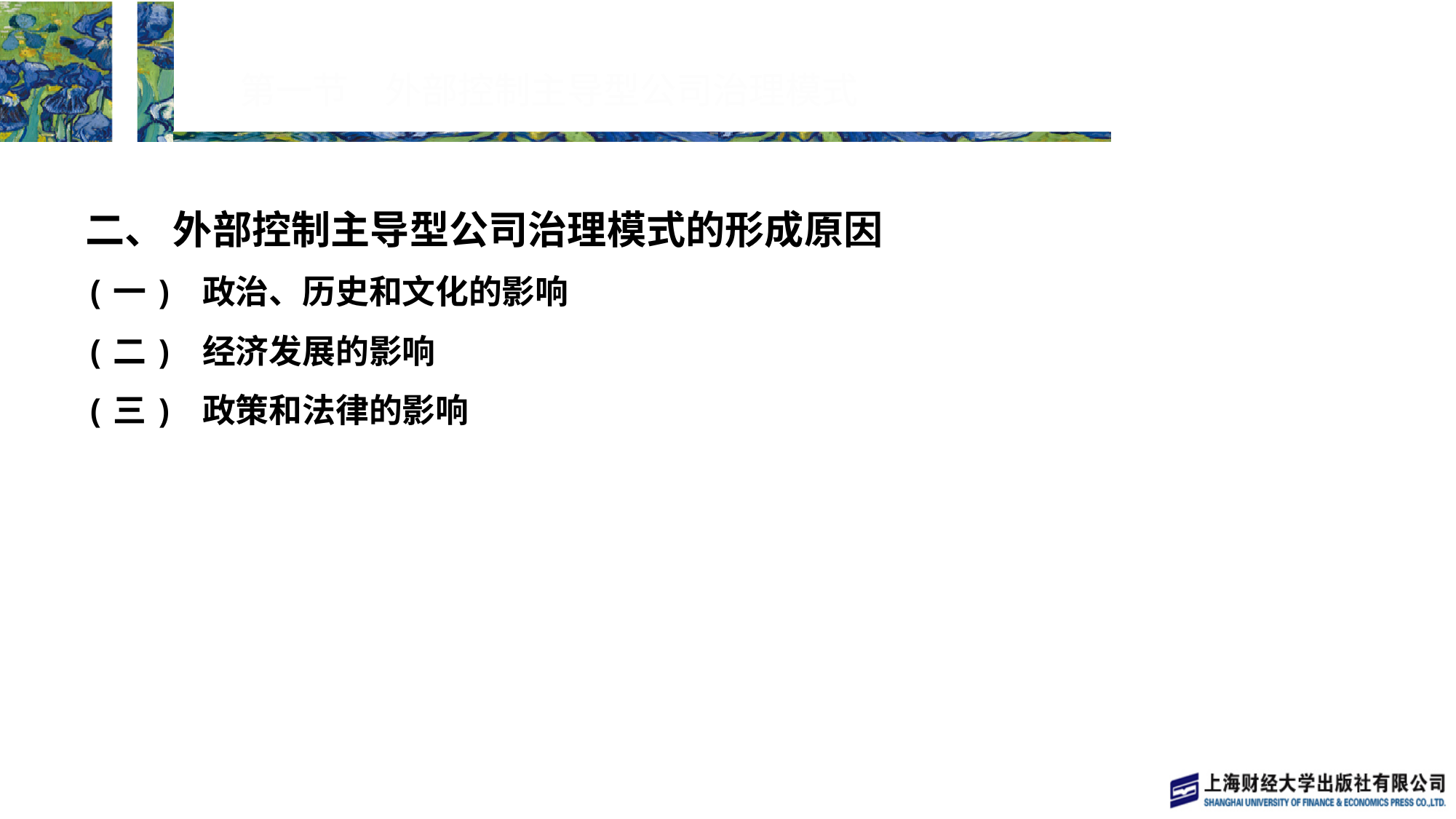

# 第一节　外部控制主导型公司治理模式
二、 外部控制主导型公司治理模式的形成原因
(一) 政治、历史和文化的影响
(二) 经济发展的影响
(三) 政策和法律的影响